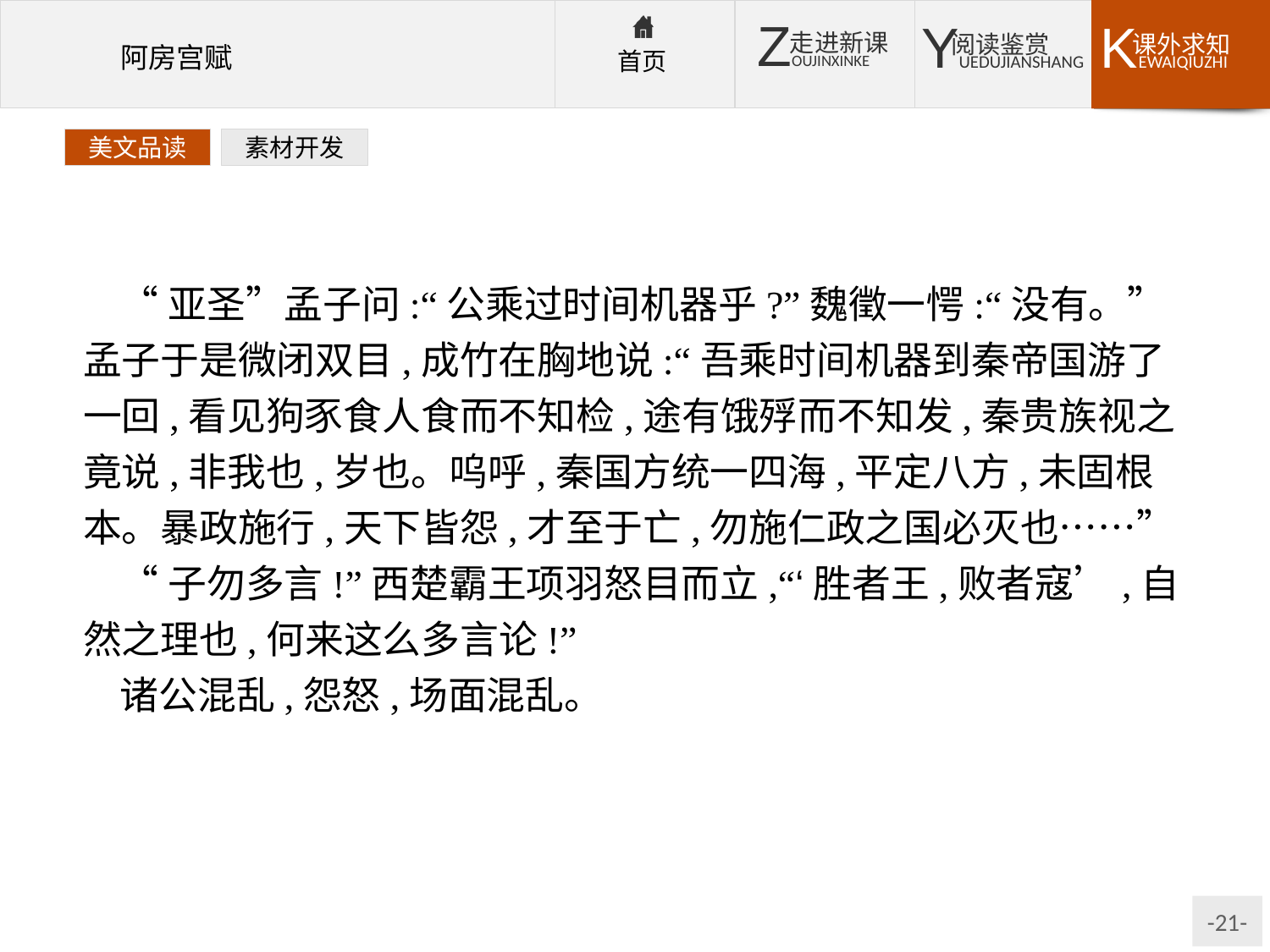

美文品读
素材开发
“亚圣”孟子问:“公乘过时间机器乎?”魏徵一愕:“没有。”孟子于是微闭双目,成竹在胸地说:“吾乘时间机器到秦帝国游了一回,看见狗豕食人食而不知检,途有饿殍而不知发,秦贵族视之竟说,非我也,岁也。呜呼,秦国方统一四海,平定八方,未固根本。暴政施行,天下皆怨,才至于亡,勿施仁政之国必灭也……”
“子勿多言!”西楚霸王项羽怒目而立,“‘胜者王,败者寇’,自然之理也,何来这么多言论!”
诸公混乱,怨怒,场面混乱。